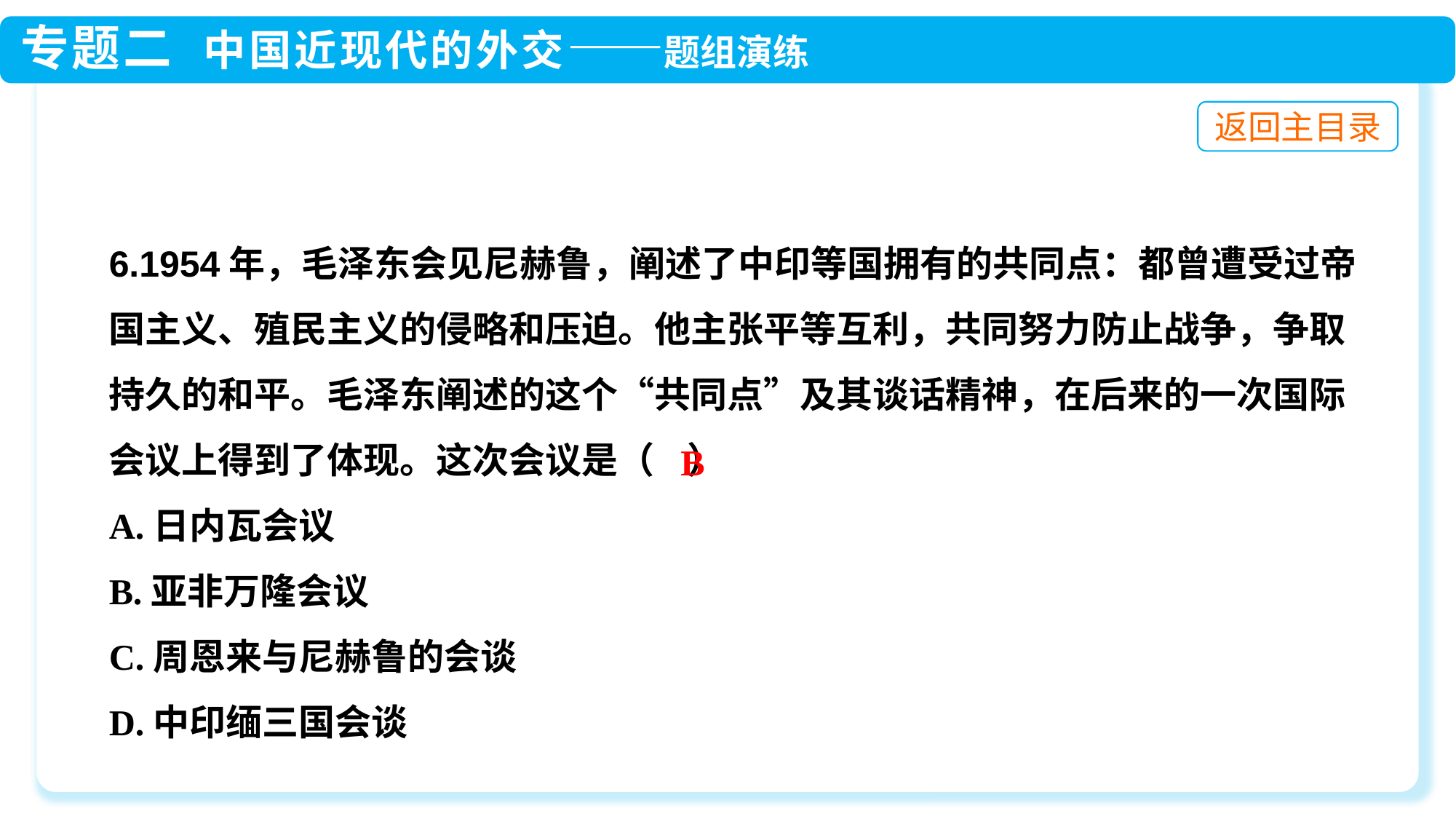

6.1954年，毛泽东会见尼赫鲁，阐述了中印等国拥有的共同点：都曾遭受过帝国主义、殖民主义的侵略和压迫。他主张平等互利，共同努力防止战争，争取持久的和平。毛泽东阐述的这个“共同点”及其谈话精神，在后来的一次国际会议上得到了体现。这次会议是（    ）
A.日内瓦会议
B.亚非万隆会议
C.周恩来与尼赫鲁的会谈
D.中印缅三国会谈
B